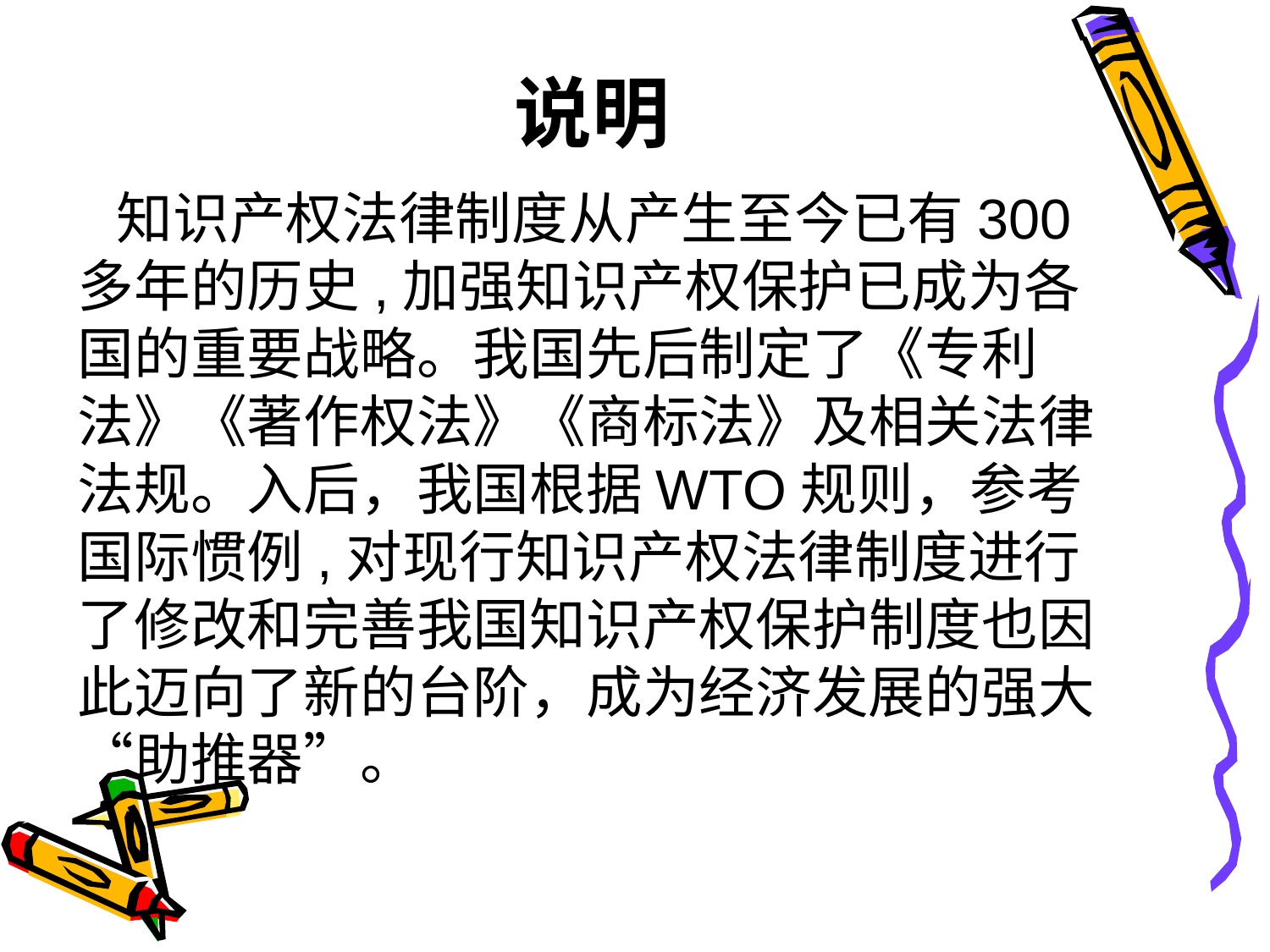

# 说明
  知识产权法律制度从产生至今已有300多年的历史,加强知识产权保护已成为各国的重要战略。我国先后制定了《专利法》《著作权法》《商标法》及相关法律法规。入后，我国根据WTO规则，参考国际惯例,对现行知识产权法律制度进行了修改和完善我国知识产权保护制度也因此迈向了新的台阶，成为经济发展的强大“助推器”。